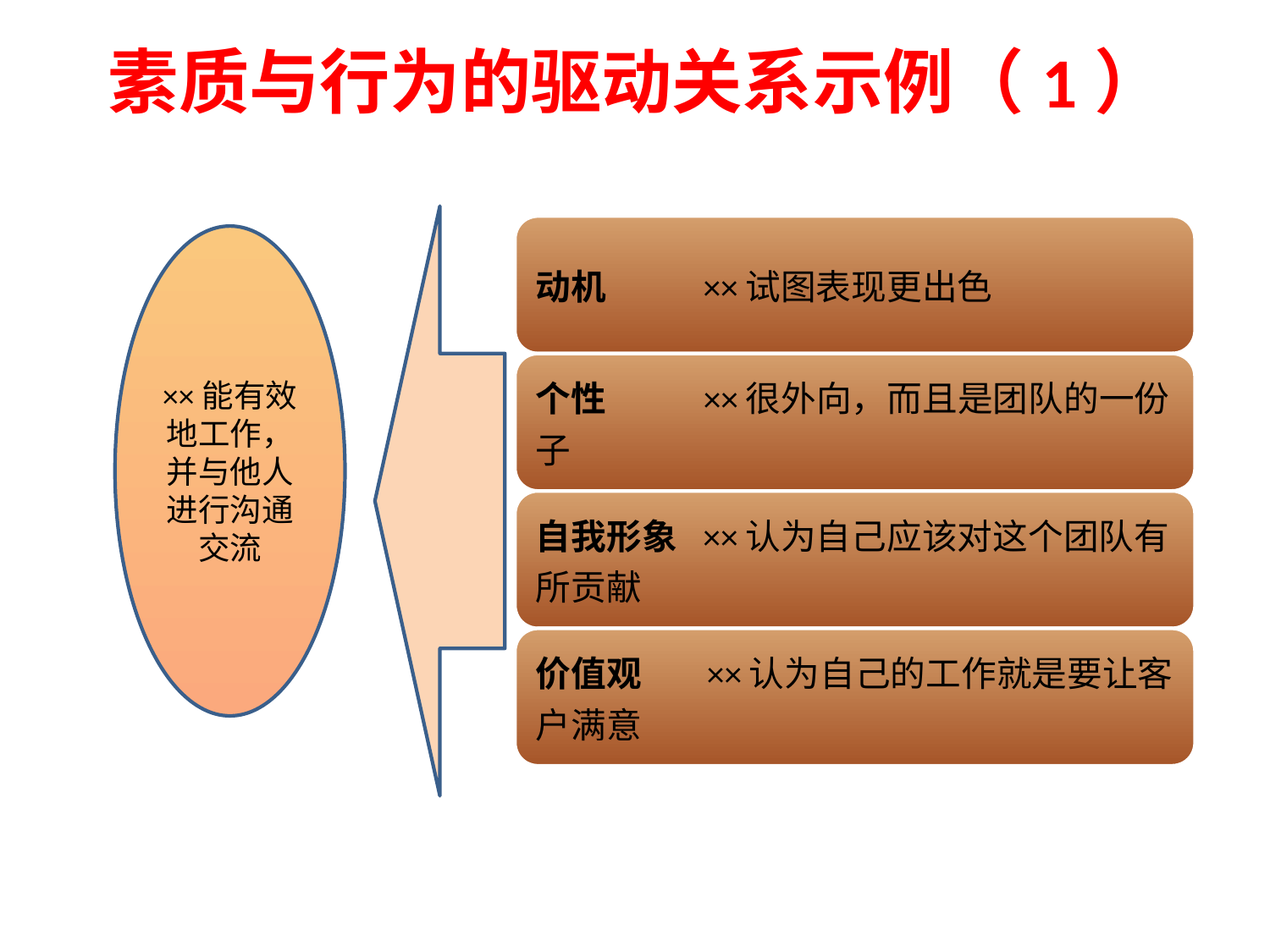

# 素质与行为的驱动关系示例（1）

动机           ××试图表现更出色
自我形象  ××认为自己应该对这个团队有所贡献
××能有效地工作，并与他人进行沟通交流